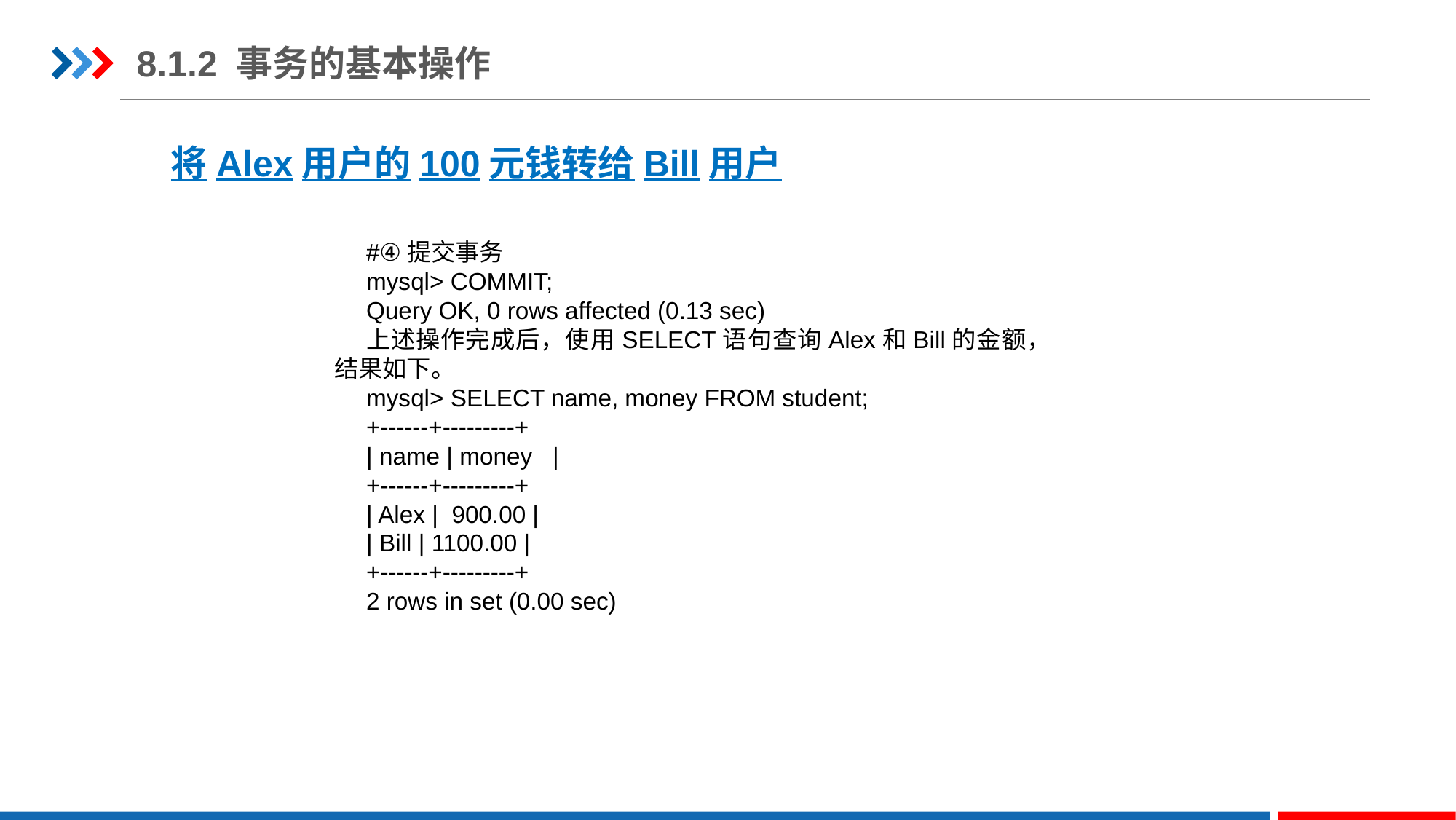

8.1.2 事务的基本操作
将Alex用户的100元钱转给Bill用户
#④提交事务
mysql> COMMIT;
Query OK, 0 rows affected (0.13 sec)
上述操作完成后，使用SELECT语句查询Alex和Bill的金额，结果如下。
mysql> SELECT name, money FROM student;
+------+---------+
| name | money   |
+------+---------+
| Alex |  900.00 |
| Bill | 1100.00 |
+------+---------+
2 rows in set (0.00 sec)